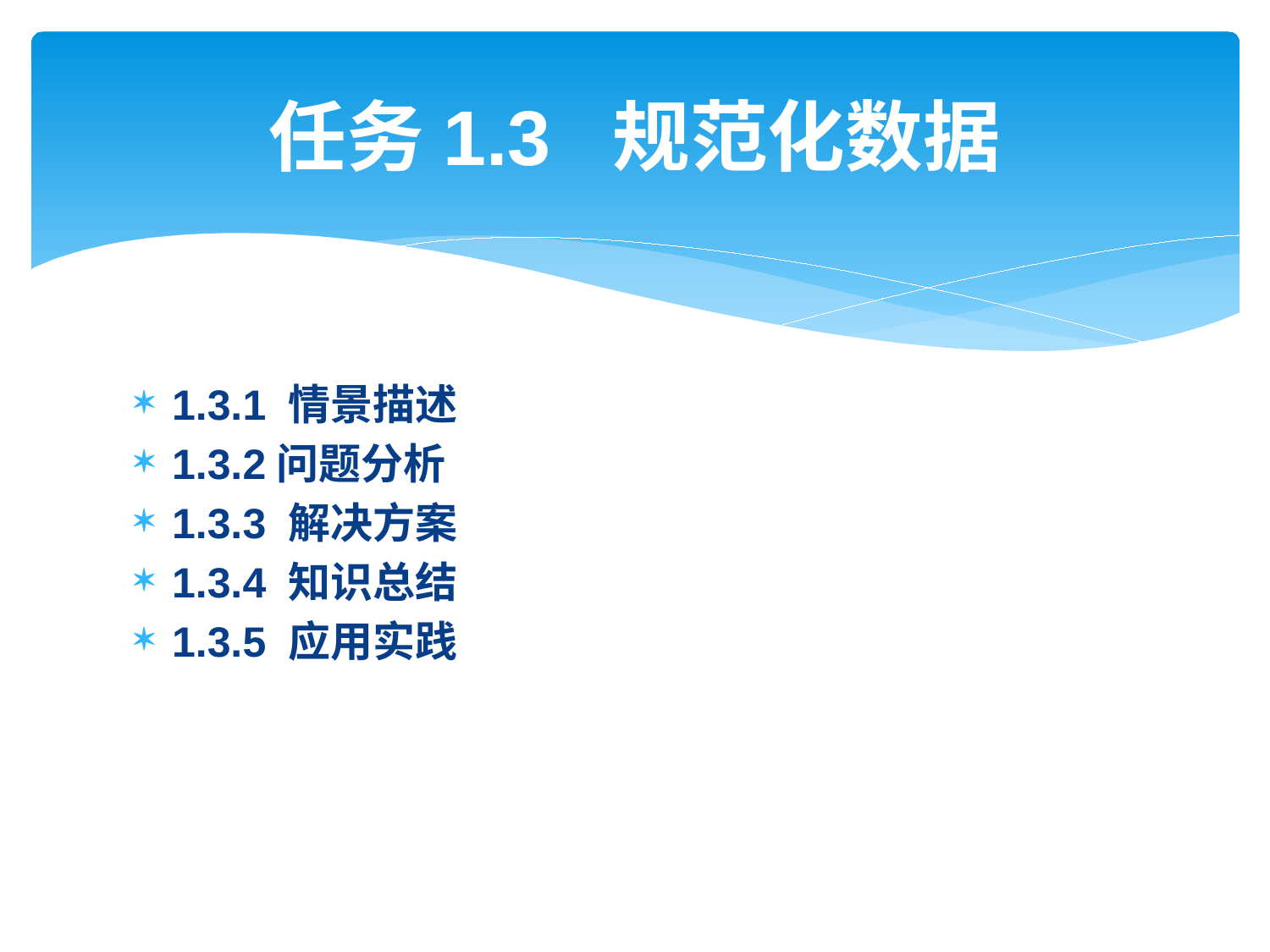

# 任务1.3  规范化数据
1.3.1 情景描述
1.3.2问题分析
1.3.3 解决方案
1.3.4 知识总结
1.3.5 应用实践